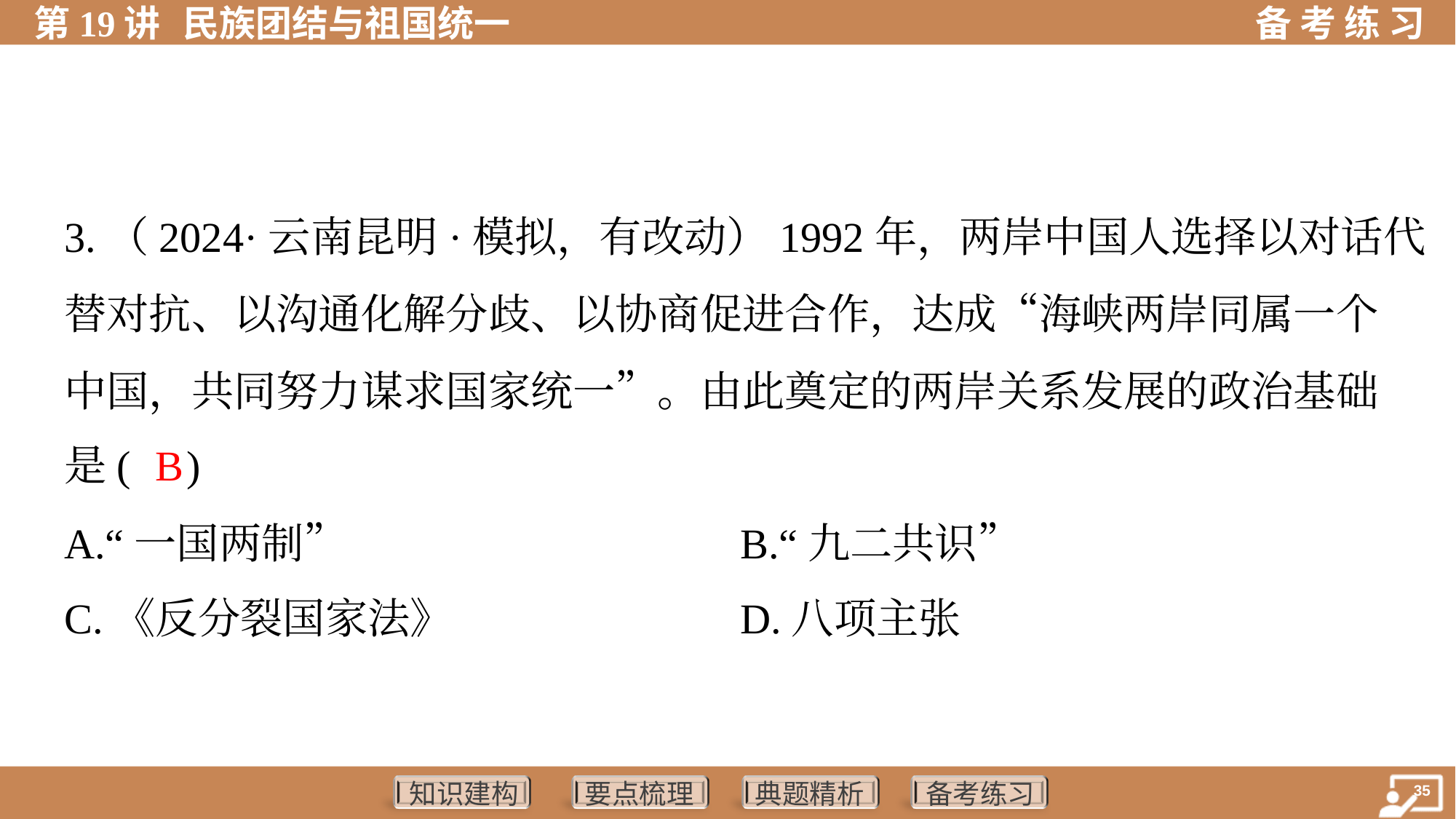

3.（2024·云南昆明·模拟，有改动）1992年，两岸中国人选择以对话代
替对抗、以沟通化解分歧、以协商促进合作，达成“海峡两岸同属一个
中国，共同努力谋求国家统一”。由此奠定的两岸关系发展的政治基础
是(     )
B
A.“一国两制”	B.“九二共识”
C.《反分裂国家法》	D.八项主张